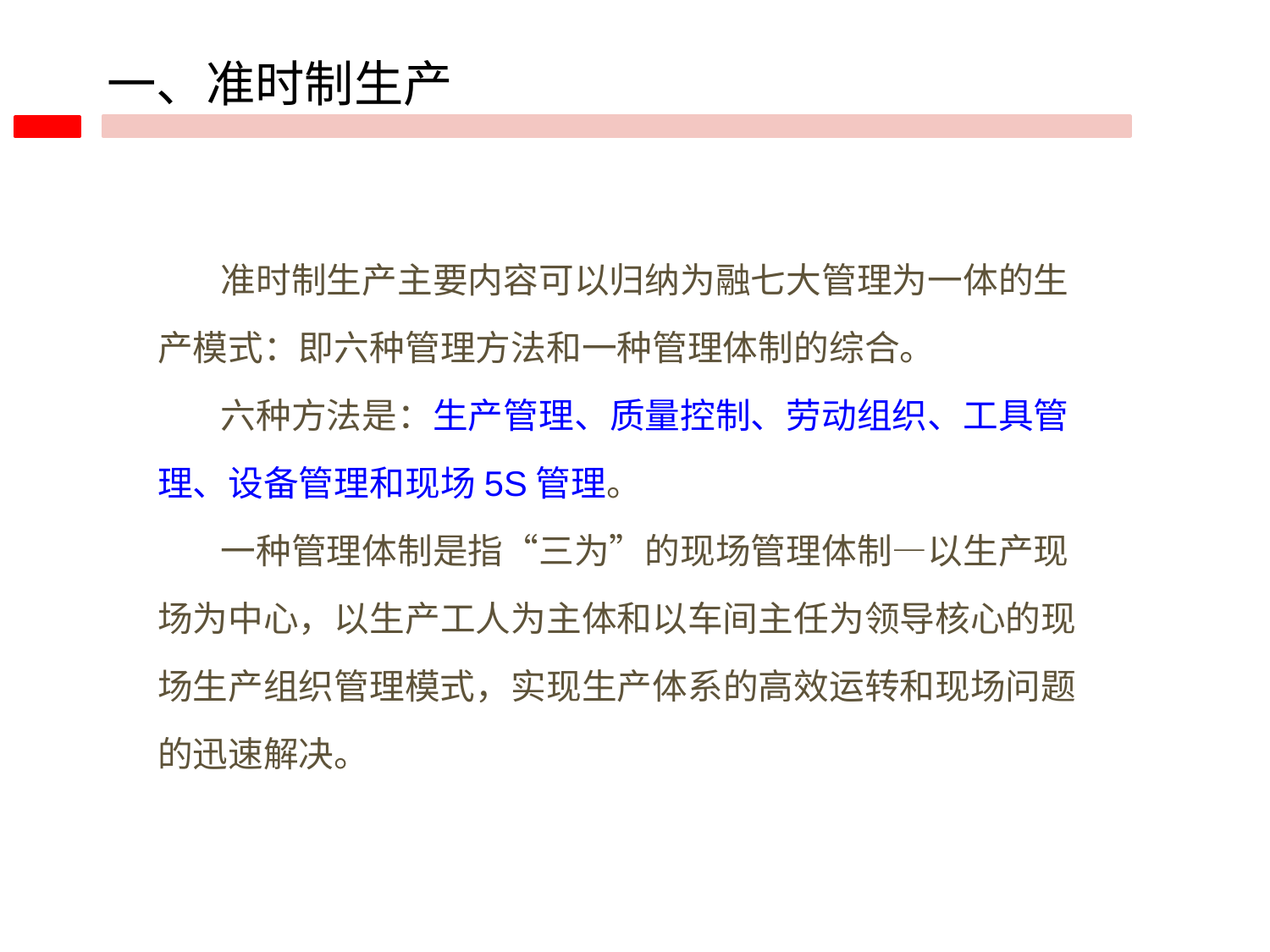

一、准时制生产
       准时制生产主要内容可以归纳为融七大管理为一体的生产模式：即六种管理方法和一种管理体制的综合。
       六种方法是：生产管理、质量控制、劳动组织、工具管理、设备管理和现场5S管理。
       一种管理体制是指“三为”的现场管理体制—以生产现场为中心，以生产工人为主体和以车间主任为领导核心的现场生产组织管理模式，实现生产体系的高效运转和现场问题的迅速解决。